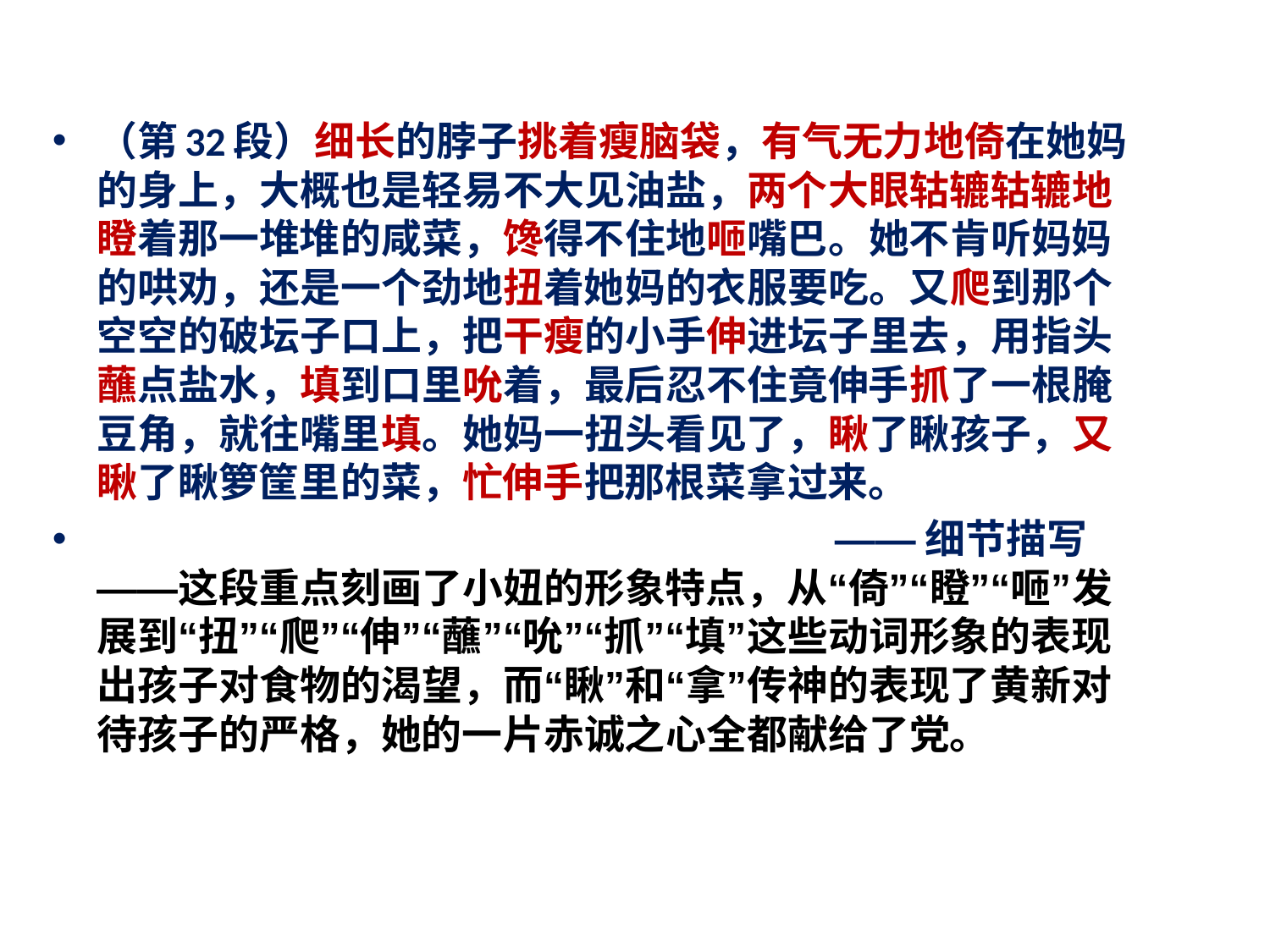

（第32段）细长的脖子挑着瘦脑袋，有气无力地倚在她妈的身上，大概也是轻易不大见油盐，两个大眼轱辘轱辘地瞪着那一堆堆的咸菜，馋得不住地咂嘴巴。她不肯听妈妈的哄劝，还是一个劲地扭着她妈的衣服要吃。又爬到那个空空的破坛子口上，把干瘦的小手伸进坛子里去，用指头蘸点盐水，填到口里吮着，最后忍不住竟伸手抓了一根腌豆角，就往嘴里填。她妈一扭头看见了，瞅了瞅孩子，又瞅了瞅箩筐里的菜，忙伸手把那根菜拿过来。
                                                                  ——细节描写——这段重点刻画了小妞的形象特点，从“倚”“瞪”“咂”发展到“扭”“爬”“伸”“蘸”“吮”“抓”“填”这些动词形象的表现出孩子对食物的渴望，而“瞅”和“拿”传神的表现了黄新对待孩子的严格，她的一片赤诚之心全都献给了党。